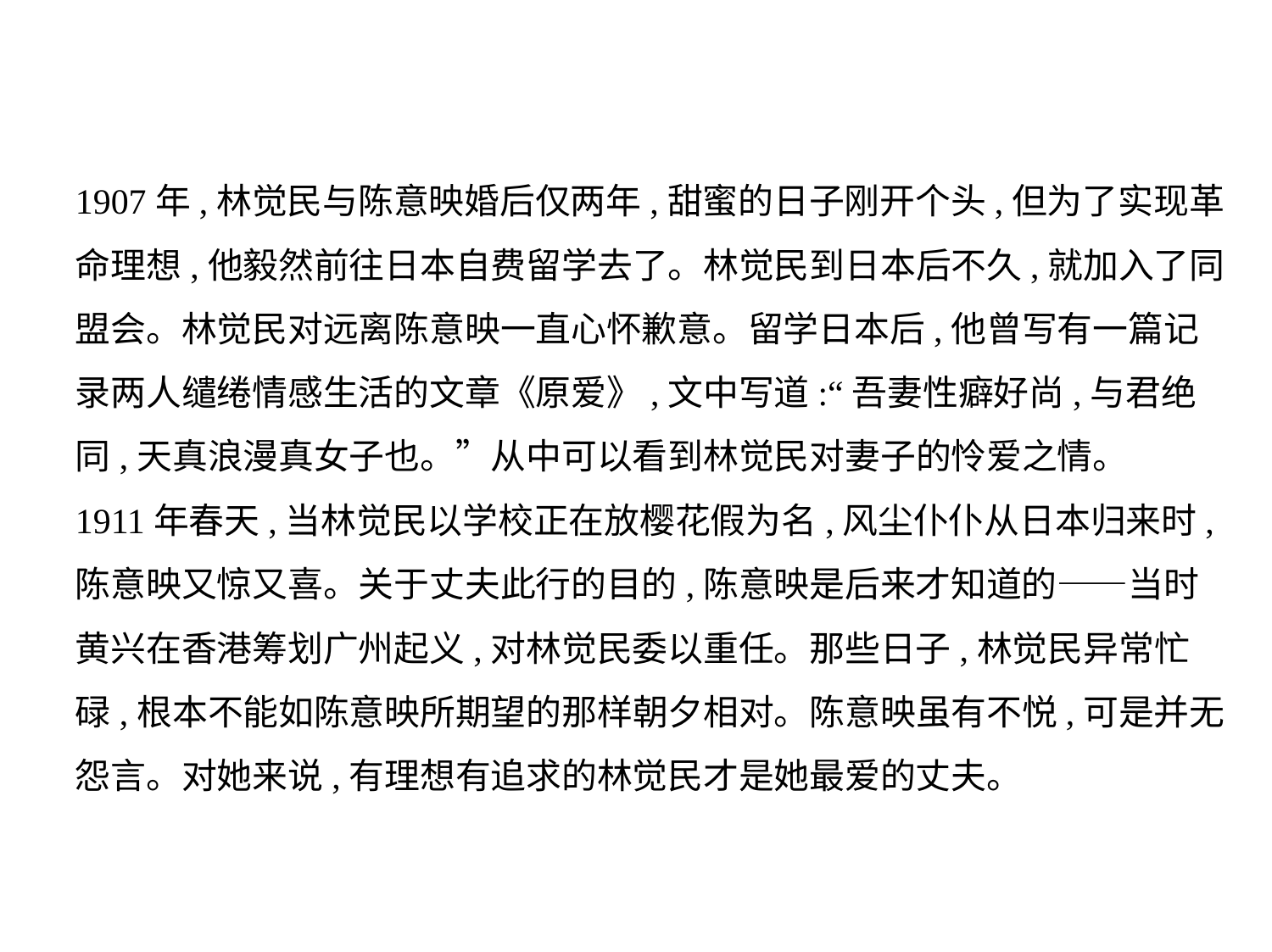

1907年,林觉民与陈意映婚后仅两年,甜蜜的日子刚开个头,但为了实现革
命理想,他毅然前往日本自费留学去了。林觉民到日本后不久,就加入了同
盟会。林觉民对远离陈意映一直心怀歉意。留学日本后,他曾写有一篇记
录两人缱绻情感生活的文章《原爱》,文中写道:“吾妻性癖好尚,与君绝
同,天真浪漫真女子也。”从中可以看到林觉民对妻子的怜爱之情。
1911年春天,当林觉民以学校正在放樱花假为名,风尘仆仆从日本归来时,
陈意映又惊又喜。关于丈夫此行的目的,陈意映是后来才知道的——当时
黄兴在香港筹划广州起义,对林觉民委以重任。那些日子,林觉民异常忙
碌,根本不能如陈意映所期望的那样朝夕相对。陈意映虽有不悦,可是并无
怨言。对她来说,有理想有追求的林觉民才是她最爱的丈夫。